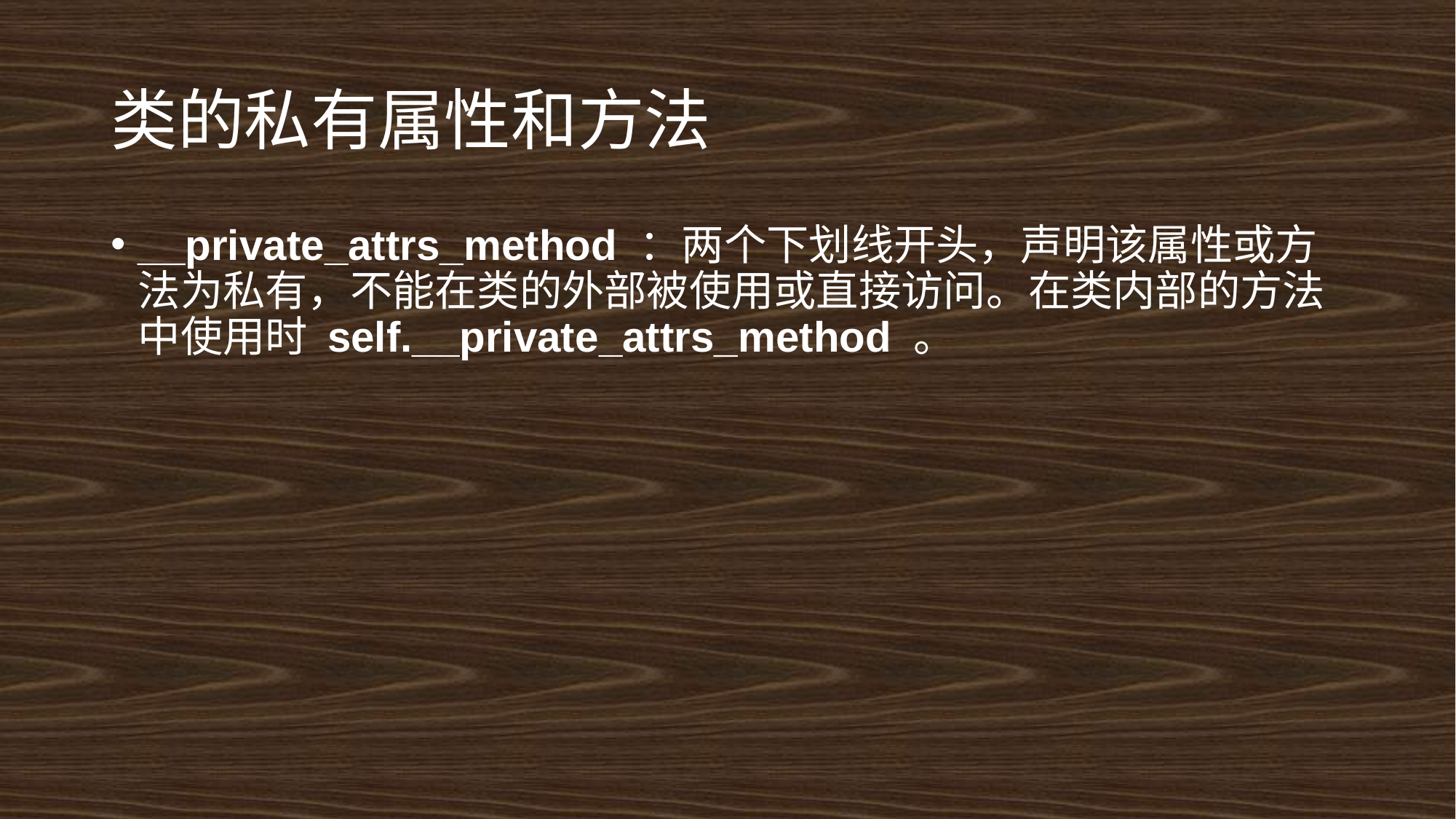

# 类的私有属性和方法
__private_attrs_method ：两个下划线开头，声明该属性或方法为私有，不能在类的外部被使用或直接访问。在类内部的方法中使用时 self.__private_attrs_method 。